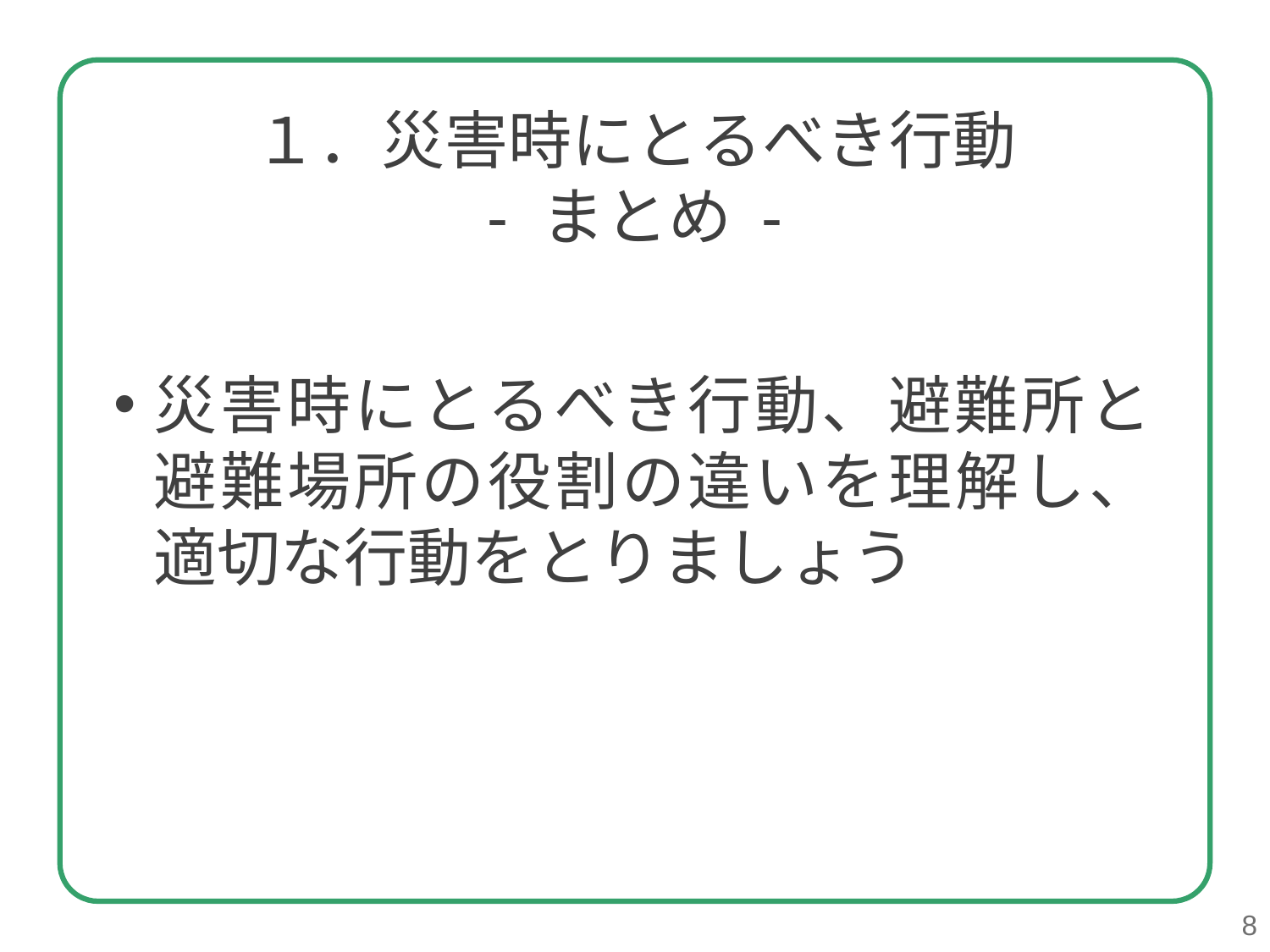

１．災害時にとるべき行動
- まとめ -
災害時にとるべき行動、避難所と
避難場所の役割の違いを理解し、
適切な行動をとりましょう
8